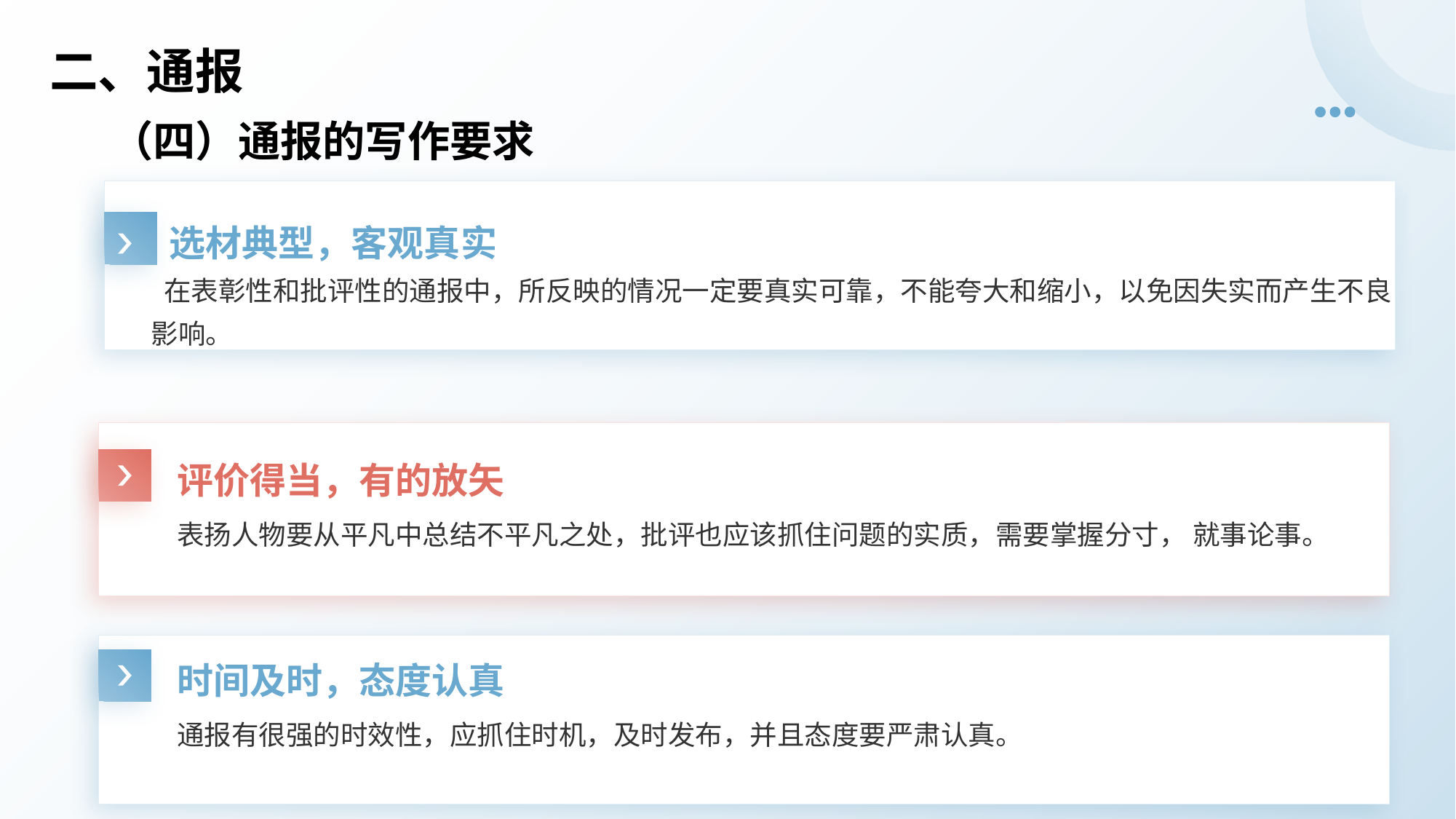

# 二、通报
（四）通报的写作要求

选材典型，客观真实

 在表彰性和批评性的通报中，所反映的情况一定要真实可靠，不能夸大和缩小，以免因失实而产生不良影响。

评价得当，有的放矢

表扬人物要从平凡中总结不平凡之处，批评也应该抓住问题的实质，需要掌握分寸， 就事论事。

时间及时，态度认真

通报有很强的时效性，应抓住时机，及时发布，并且态度要严肃认真。